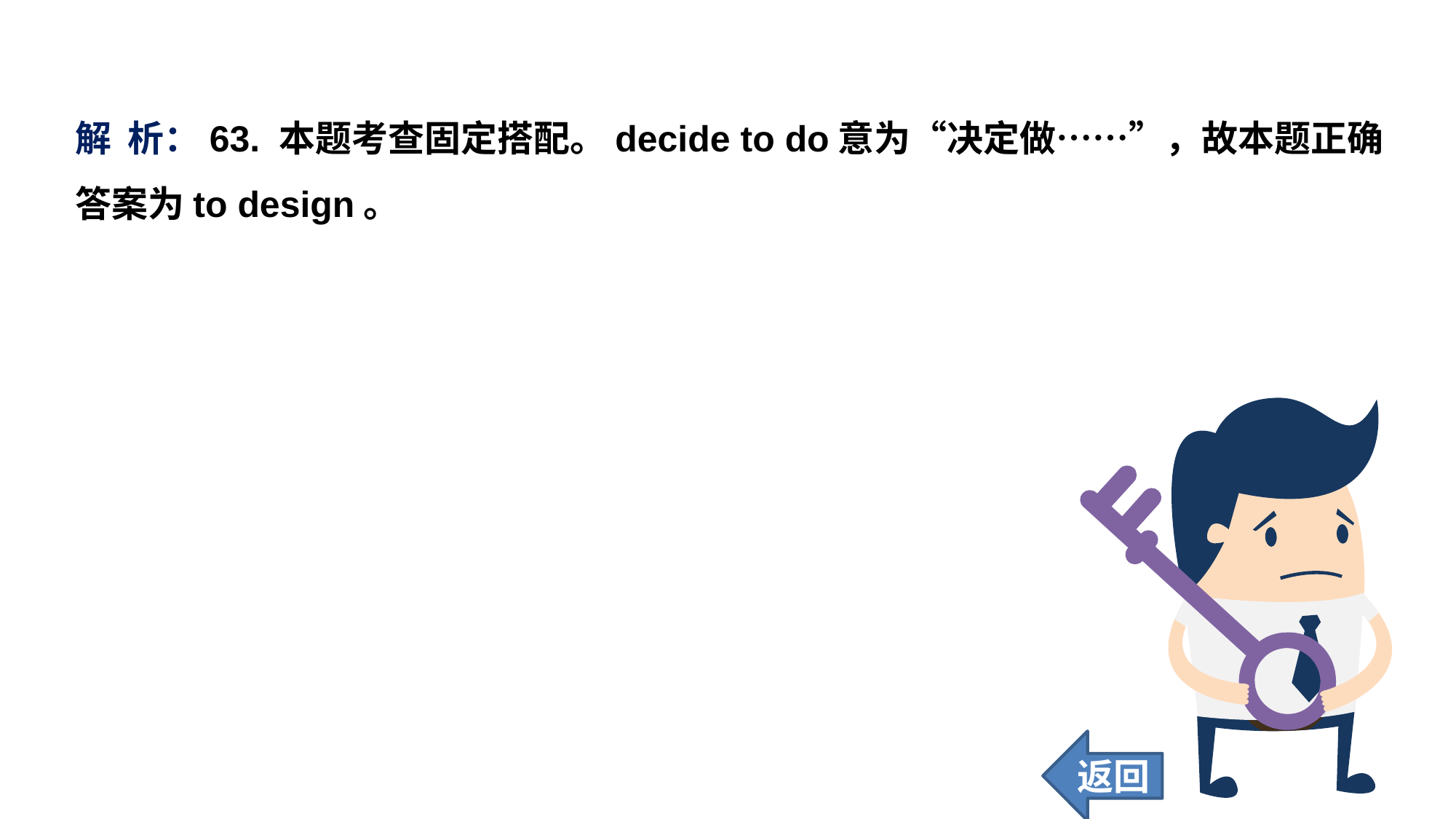

解  析：63. 本题考查固定搭配。decide to do意为“决定做……”，故本题正确答案为to design。

返回
276